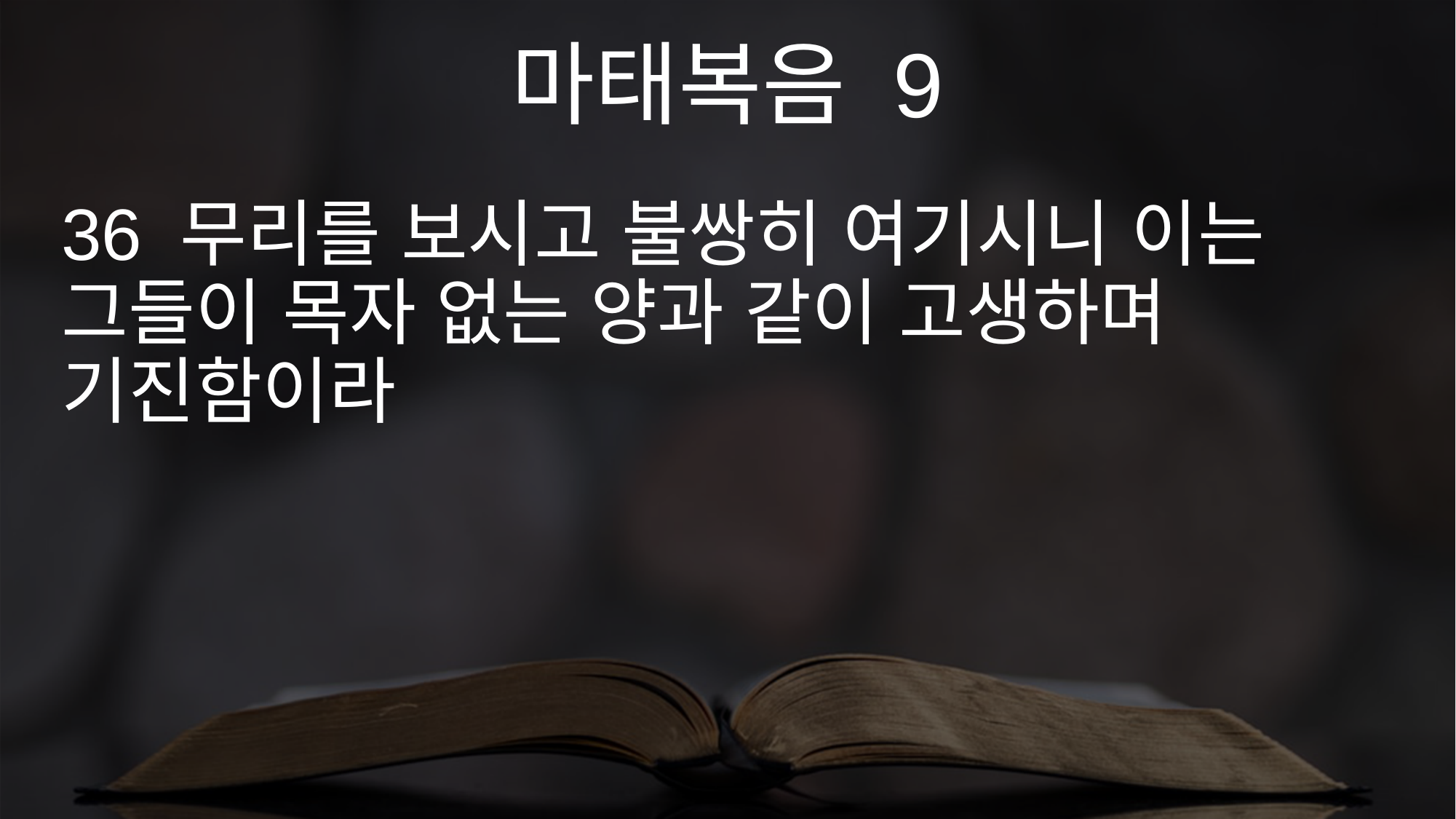

마태복음 9
36 무리를 보시고 불쌍히 여기시니 이는 그들이 목자 없는 양과 같이 고생하며 기진함이라